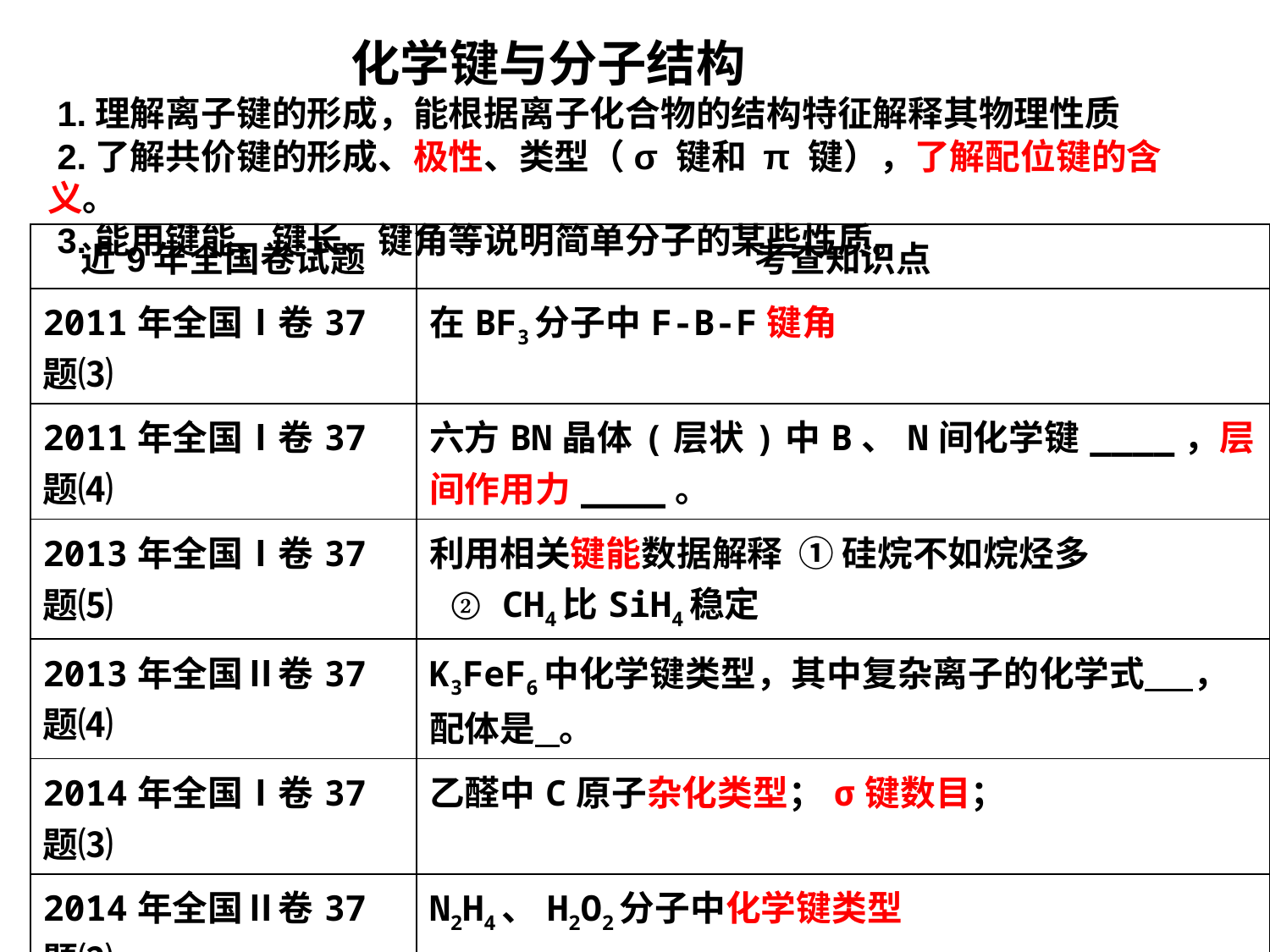

化学键与分子结构
 1.理解离子键的形成，能根据离子化合物的结构特征解释其物理性质
 2.了解共价键的形成、极性、类型（σ 键和 π 键），了解配位键的含义。
 3.能用键能、键长、键角等说明简单分子的某些性质。
| 近9年全国卷试题 | 考查知识点 |
| --- | --- |
| 2011年全国Ⅰ卷37题⑶ | 在BF3分子中F-B-F键角 |
| 2011年全国Ⅰ卷37题⑷ | 六方BN晶体(层状)中B、N间化学键\_\_\_\_，层间作用力\_\_\_\_。 |
| 2013年全国Ⅰ卷37题⑸ | 利用相关键能数据解释 ① 硅烷不如烷烃多 ② CH4比SiH4稳定 |
| 2013年全国Ⅱ卷37题⑷ | K3FeF6中化学键类型，其中复杂离子的化学式 ，配体是 。 |
| 2014年全国Ⅰ卷37题⑶ | 乙醛中C原子杂化类型；σ键数目； |
| 2014年全国Ⅱ卷37题⑵ | N2H4、H2O2分子中化学键类型 |
| 2015年全国Ⅰ卷37题⑵ | C原子形成化合物时，主要成键类型及原因 |
| 2015年全国Ⅰ卷37题⑶ | CS2分子中共价键类型 |